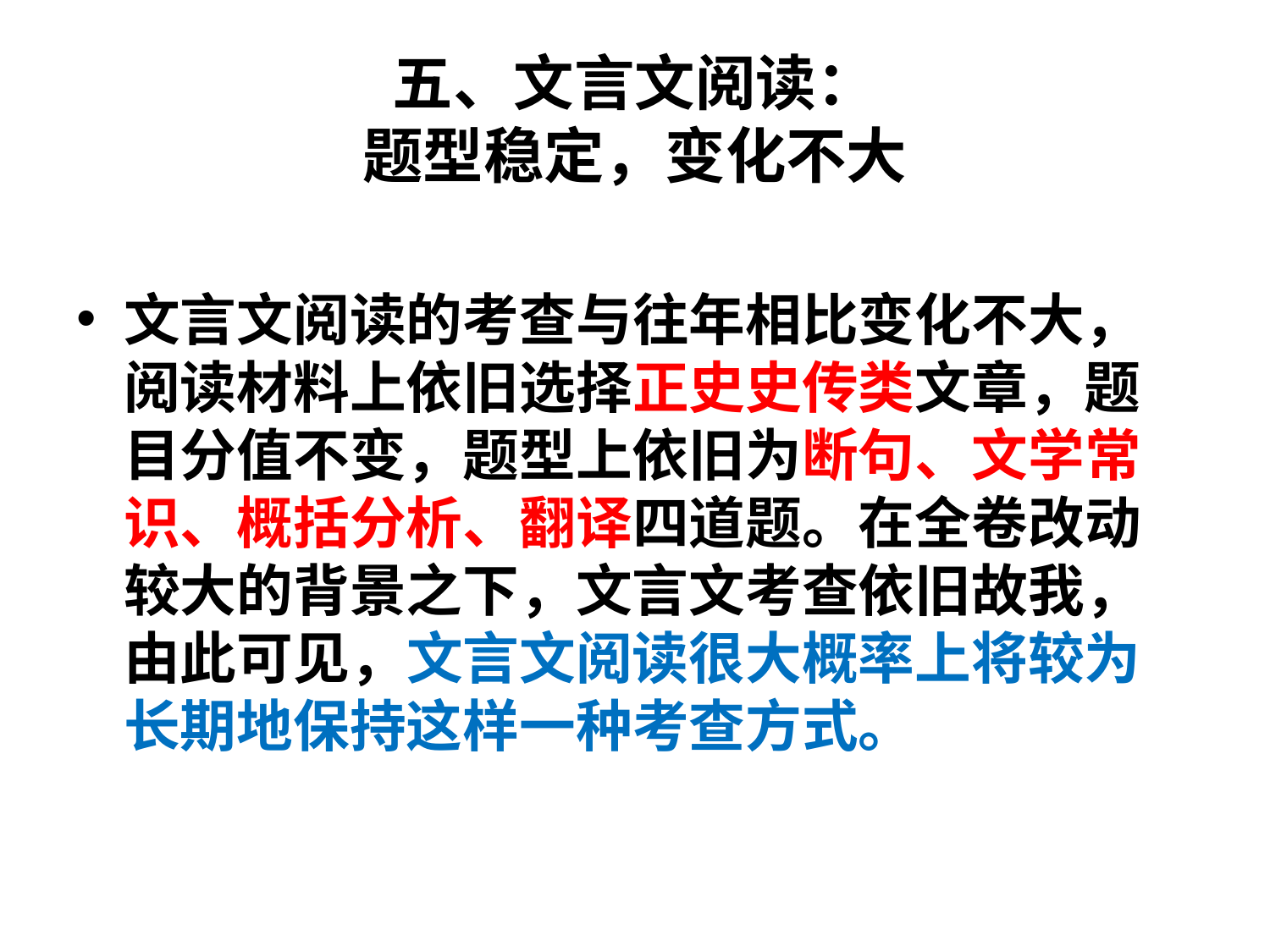

# 五、文言文阅读： 题型稳定，变化不大
文言文阅读的考查与往年相比变化不大，阅读材料上依旧选择正史史传类文章，题目分值不变，题型上依旧为断句、文学常识、概括分析、翻译四道题。在全卷改动较大的背景之下，文言文考查依旧故我，由此可见，文言文阅读很大概率上将较为长期地保持这样一种考查方式。